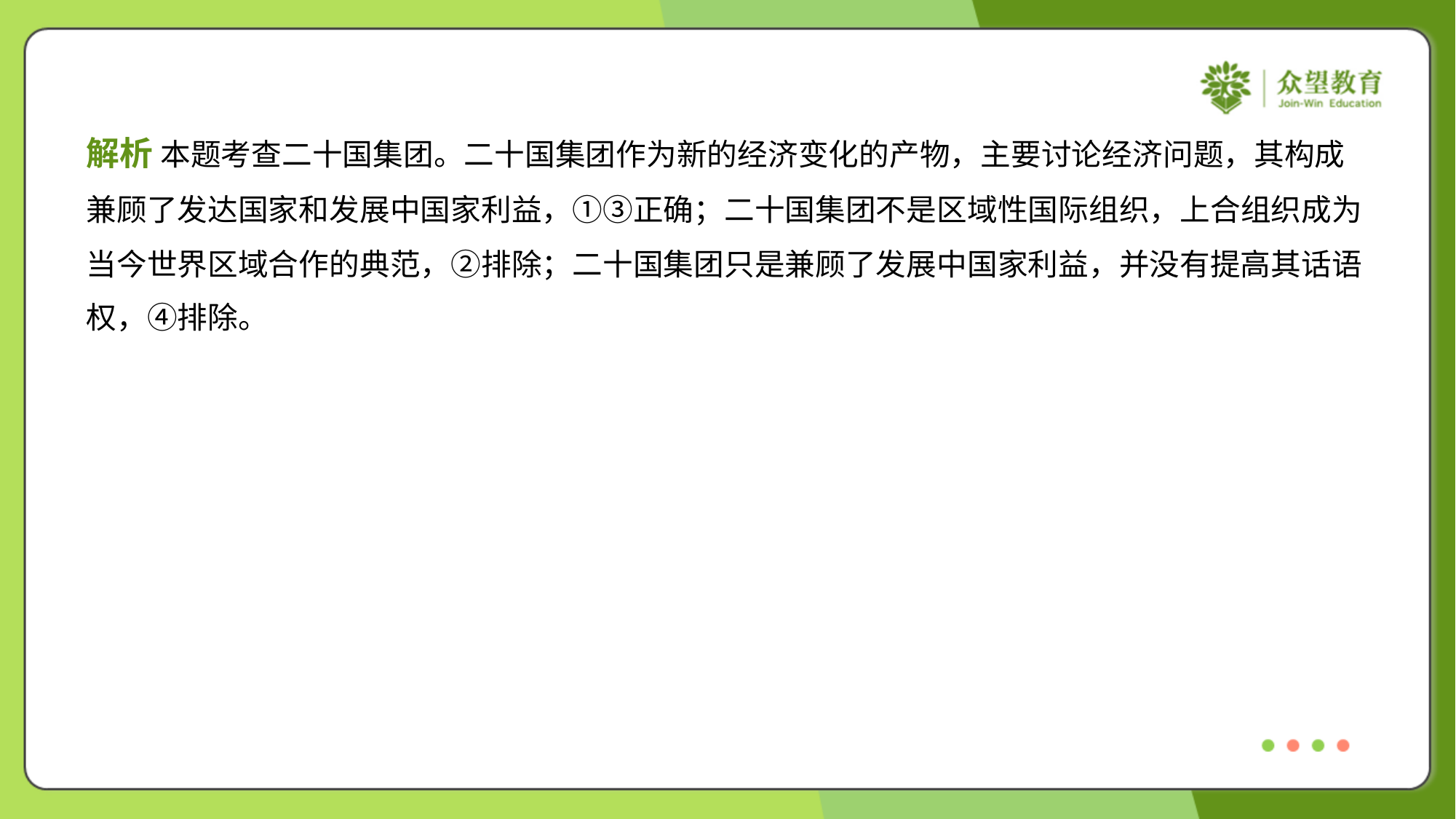

解析 本题考查二十国集团。二十国集团作为新的经济变化的产物，主要讨论经济问题，其构成
兼顾了发达国家和发展中国家利益，①③正确；二十国集团不是区域性国际组织，上合组织成为
当今世界区域合作的典范，②排除；二十国集团只是兼顾了发展中国家利益，并没有提高其话语
权，④排除。